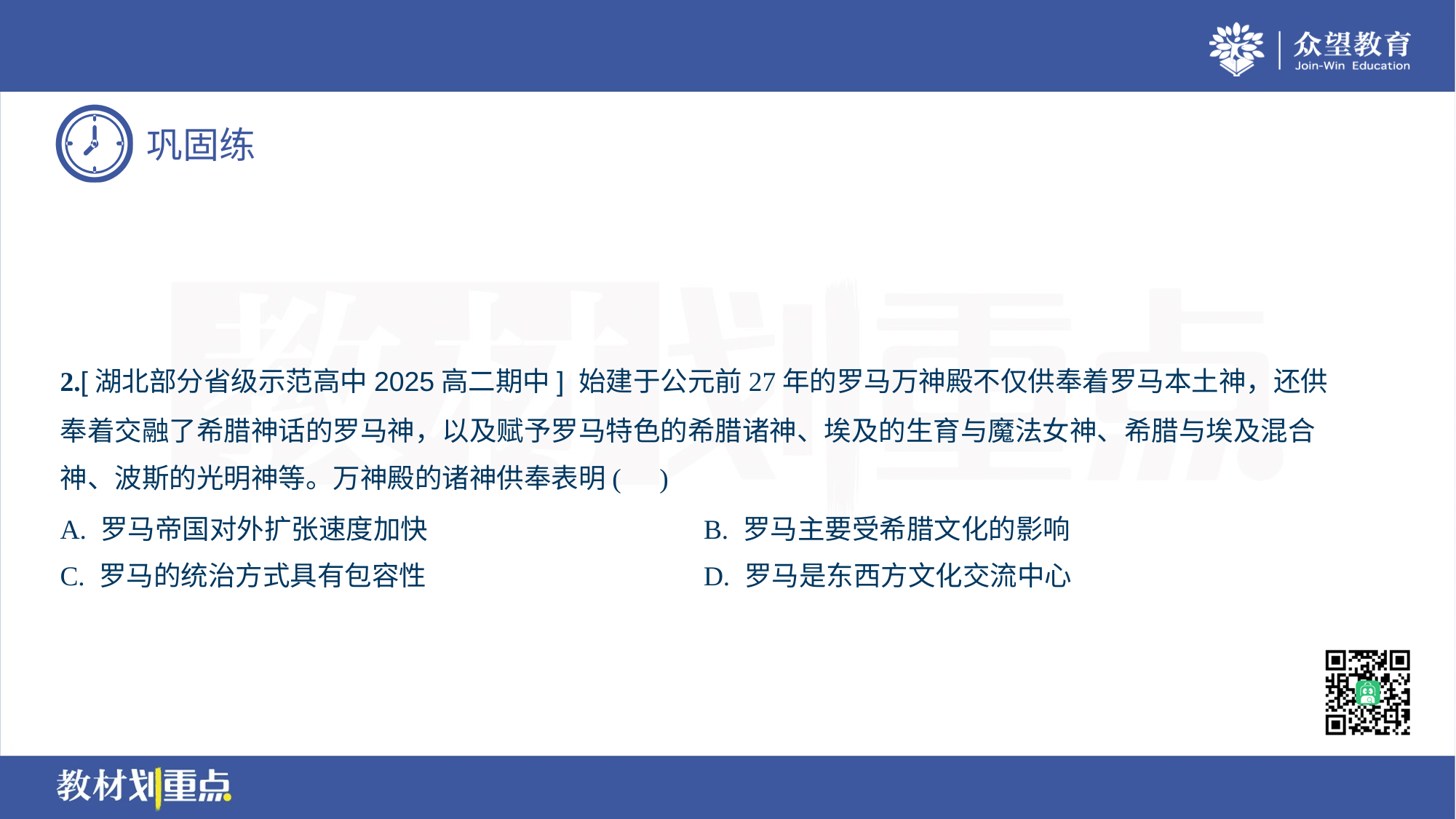

2.[湖北部分省级示范高中2025高二期中] 始建于公元前27年的罗马万神殿不仅供奉着罗马本土神，还供
奉着交融了希腊神话的罗马神，以及赋予罗马特色的希腊诸神、埃及的生育与魔法女神、希腊与埃及混合
神、波斯的光明神等。万神殿的诸神供奉表明(     )
A. 罗马帝国对外扩张速度加快	B. 罗马主要受希腊文化的影响
C. 罗马的统治方式具有包容性	D. 罗马是东西方文化交流中心